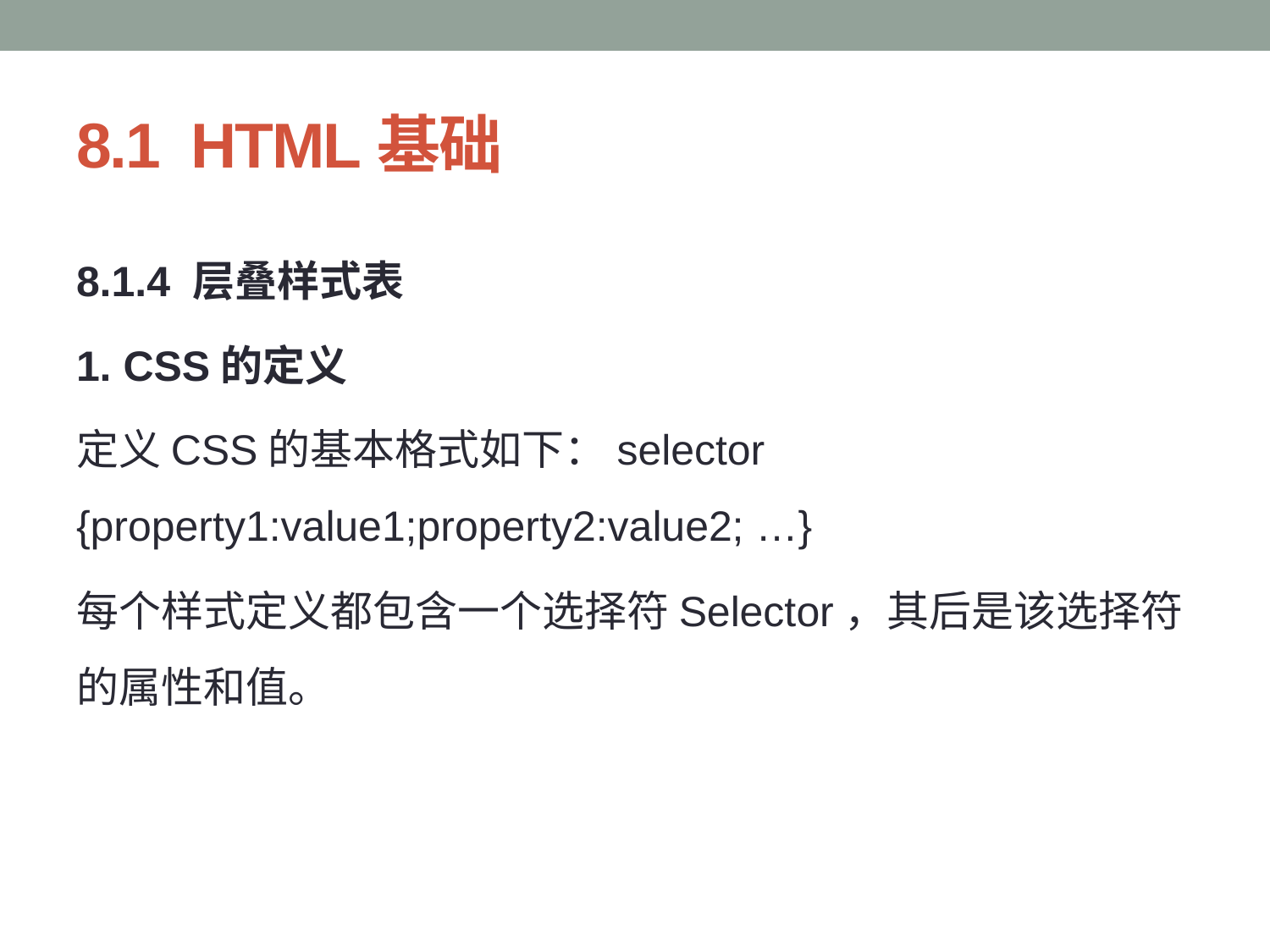

# 8.1  HTML基础
8.1.4 层叠样式表
1. CSS的定义
定义CSS的基本格式如下：selector {property1:value1;property2:value2; …}
每个样式定义都包含一个选择符Selector，其后是该选择符的属性和值。